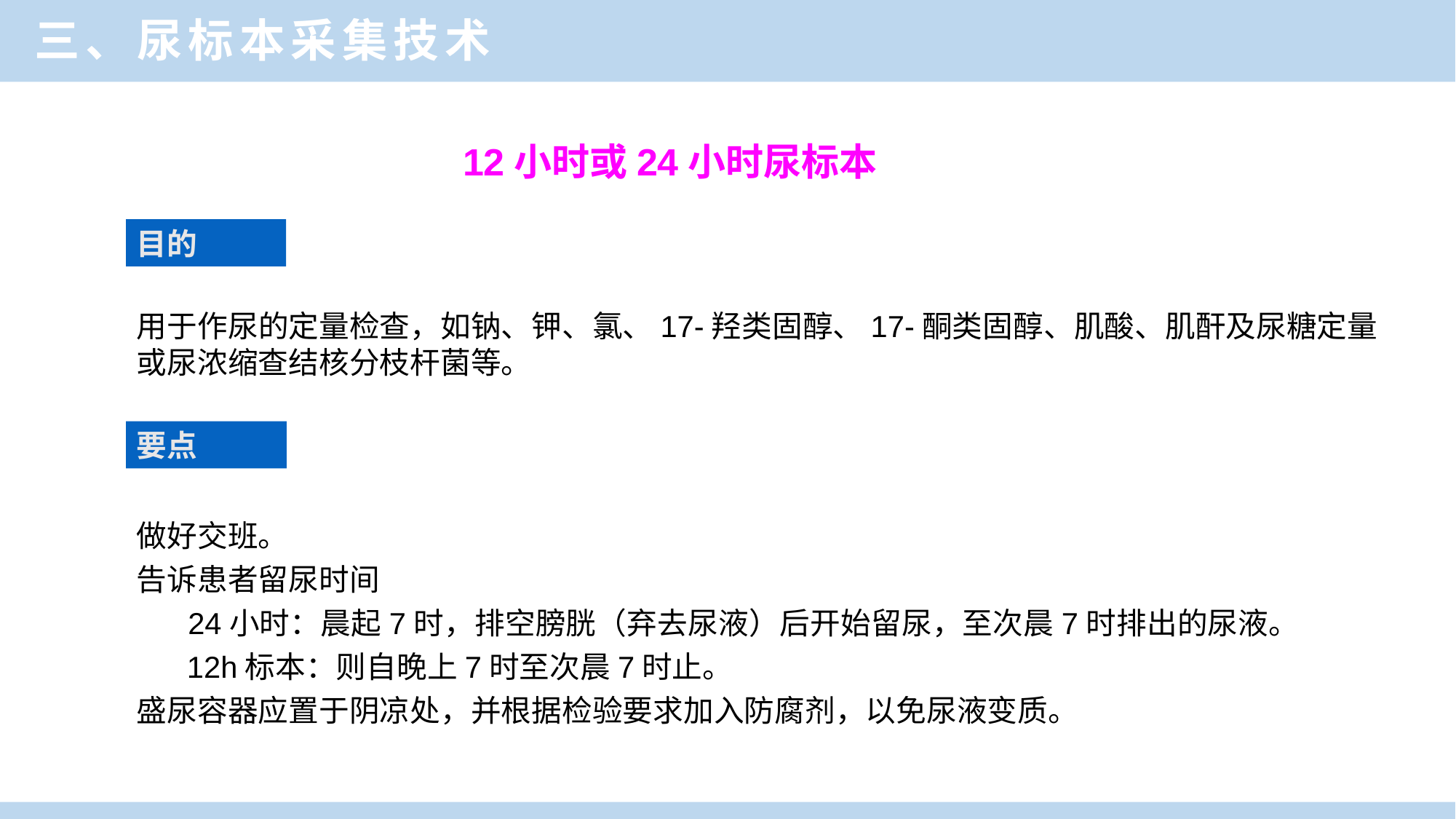

三、尿标本采集技术
12小时或24小时尿标本
目的
用于作尿的定量检查，如钠、钾、氯、17-羟类固醇、17-酮类固醇、肌酸、肌酐及尿糖定量或尿浓缩查结核分枝杆菌等。
要点
做好交班。
告诉患者留尿时间
      24小时：晨起7时，排空膀胱（弃去尿液）后开始留尿，至次晨7时排出的尿液。
      12h标本：则自晚上7时至次晨7时止。
盛尿容器应置于阴凉处，并根据检验要求加入防腐剂，以免尿液变质。